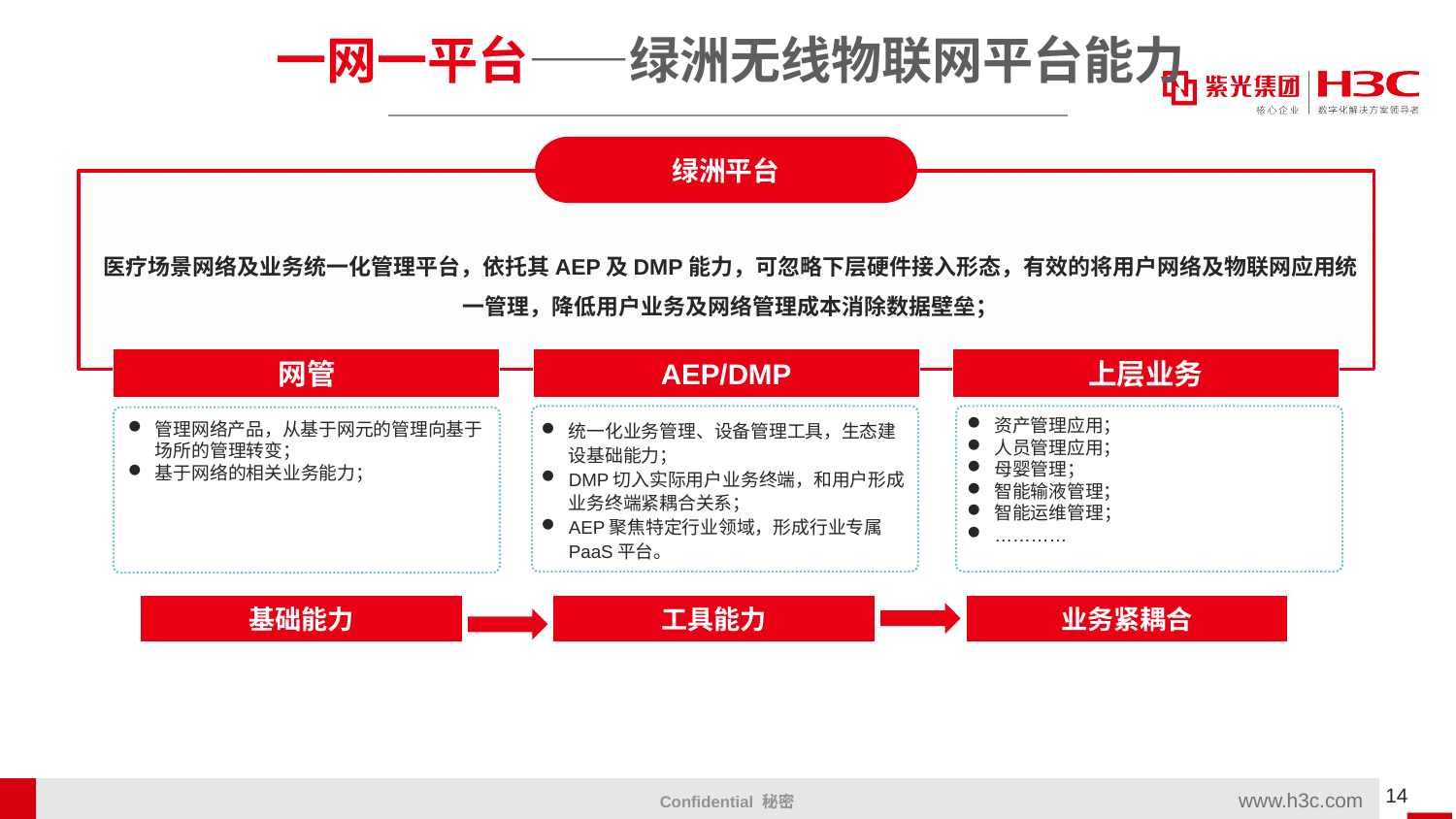

# 一网一平台——绿洲无线物联网平台能力
绿洲平台

医疗场景网络及业务统一化管理平台，依托其AEP及DMP能力，可忽略下层硬件接入形态，有效的将用户网络及物联网应用统一管理，降低用户业务及网络管理成本消除数据壁垒；
网管
AEP/DMP
上层业务

资产管理应用；
人员管理应用；
母婴管理；
智能输液管理；
智能运维管理；
…………

统一化业务管理、设备管理工具，生态建设基础能力；
DMP切入实际用户业务终端，和用户形成业务终端紧耦合关系；
AEP聚焦特定行业领域，形成行业专属PaaS平台。
管理网络产品，从基于网元的管理向基于场所的管理转变；
基于网络的相关业务能力；

基础能力
工具能力
业务紧耦合